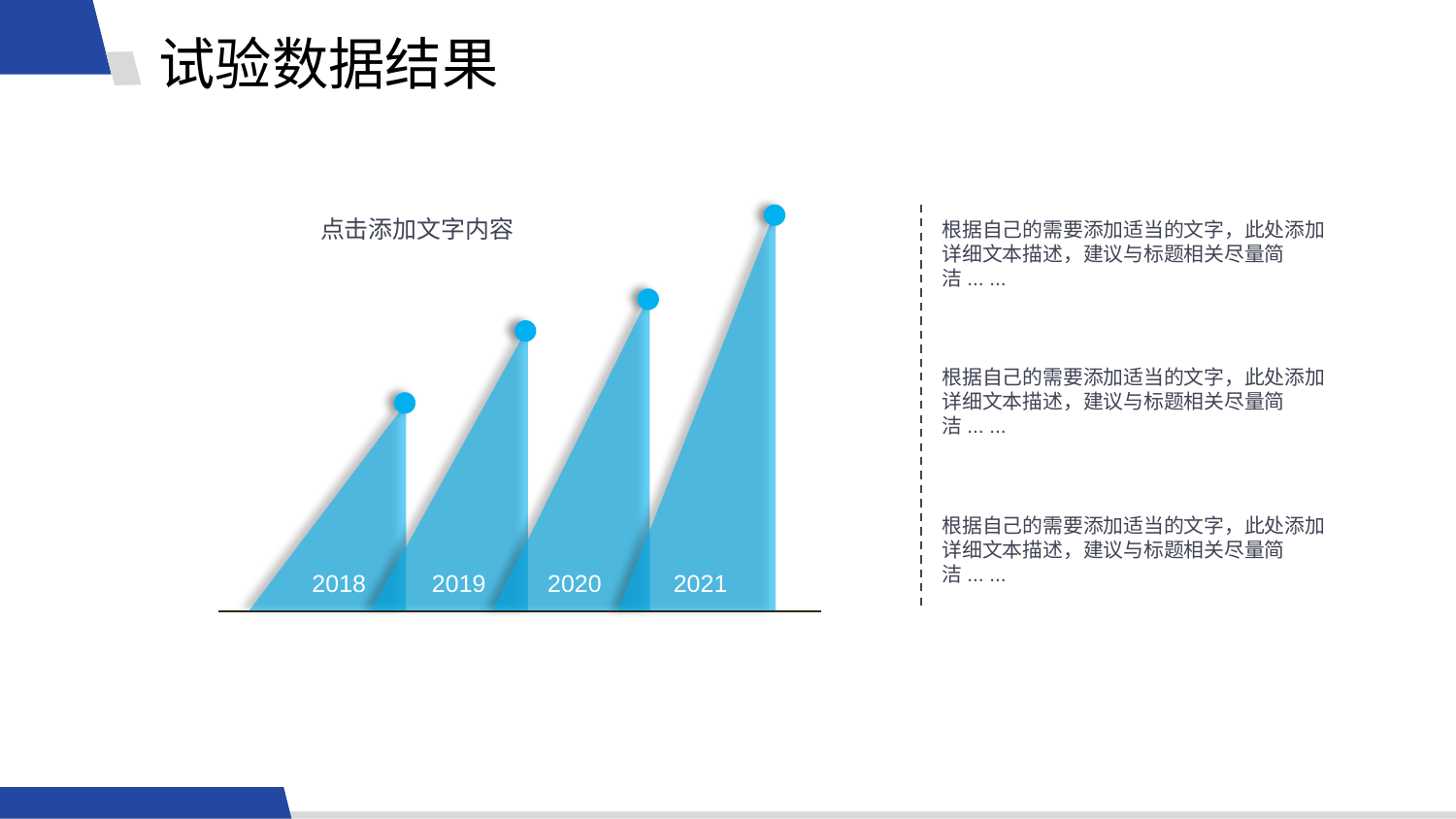

试验数据结果

点击添加文字内容

根据自己的需要添加适当的文字，此处添加详细文本描述，建议与标题相关尽量简洁... ...

根据自己的需要添加适当的文字，此处添加详细文本描述，建议与标题相关尽量简洁... ...

根据自己的需要添加适当的文字，此处添加详细文本描述，建议与标题相关尽量简洁... ...
2021
2020
2019
2018